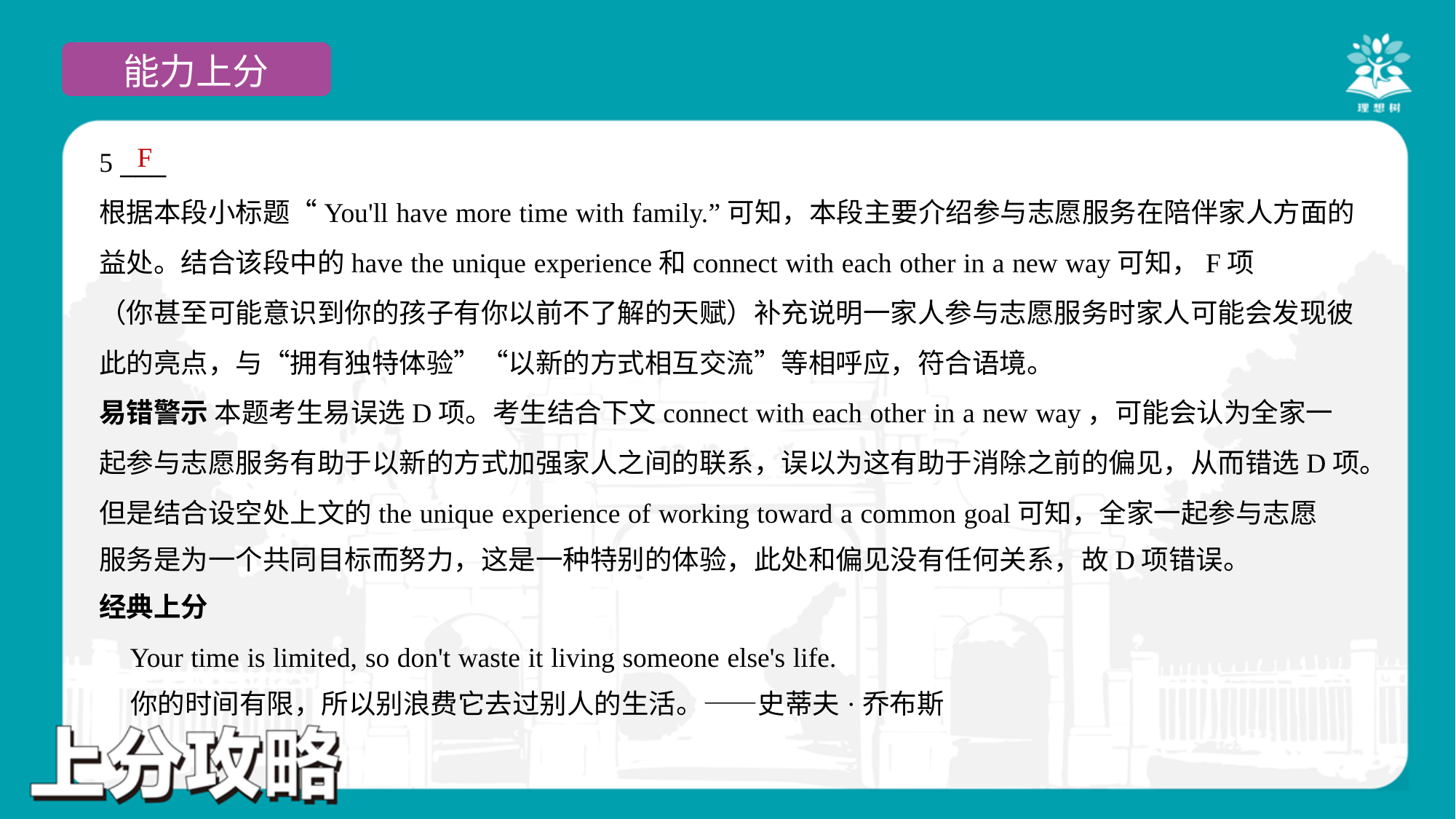

F
5 ___
根据本段小标题“You'll have more time with family.”可知，本段主要介绍参与志愿服务在陪伴家人方面的
益处。结合该段中的have the unique experience和connect with each other in a new way可知，F项
（你甚至可能意识到你的孩子有你以前不了解的天赋）补充说明一家人参与志愿服务时家人可能会发现彼
此的亮点，与“拥有独特体验”“以新的方式相互交流”等相呼应，符合语境。
易错警示 本题考生易误选D项。考生结合下文connect with each other in a new way，可能会认为全家一
起参与志愿服务有助于以新的方式加强家人之间的联系，误以为这有助于消除之前的偏见，从而错选D项。
但是结合设空处上文的the unique experience of working toward a common goal可知，全家一起参与志愿
服务是为一个共同目标而努力，这是一种特别的体验，此处和偏见没有任何关系，故D项错误。
经典上分
    Your time is limited, so don't waste it living someone else's life.
    你的时间有限，所以别浪费它去过别人的生活。——史蒂夫·乔布斯